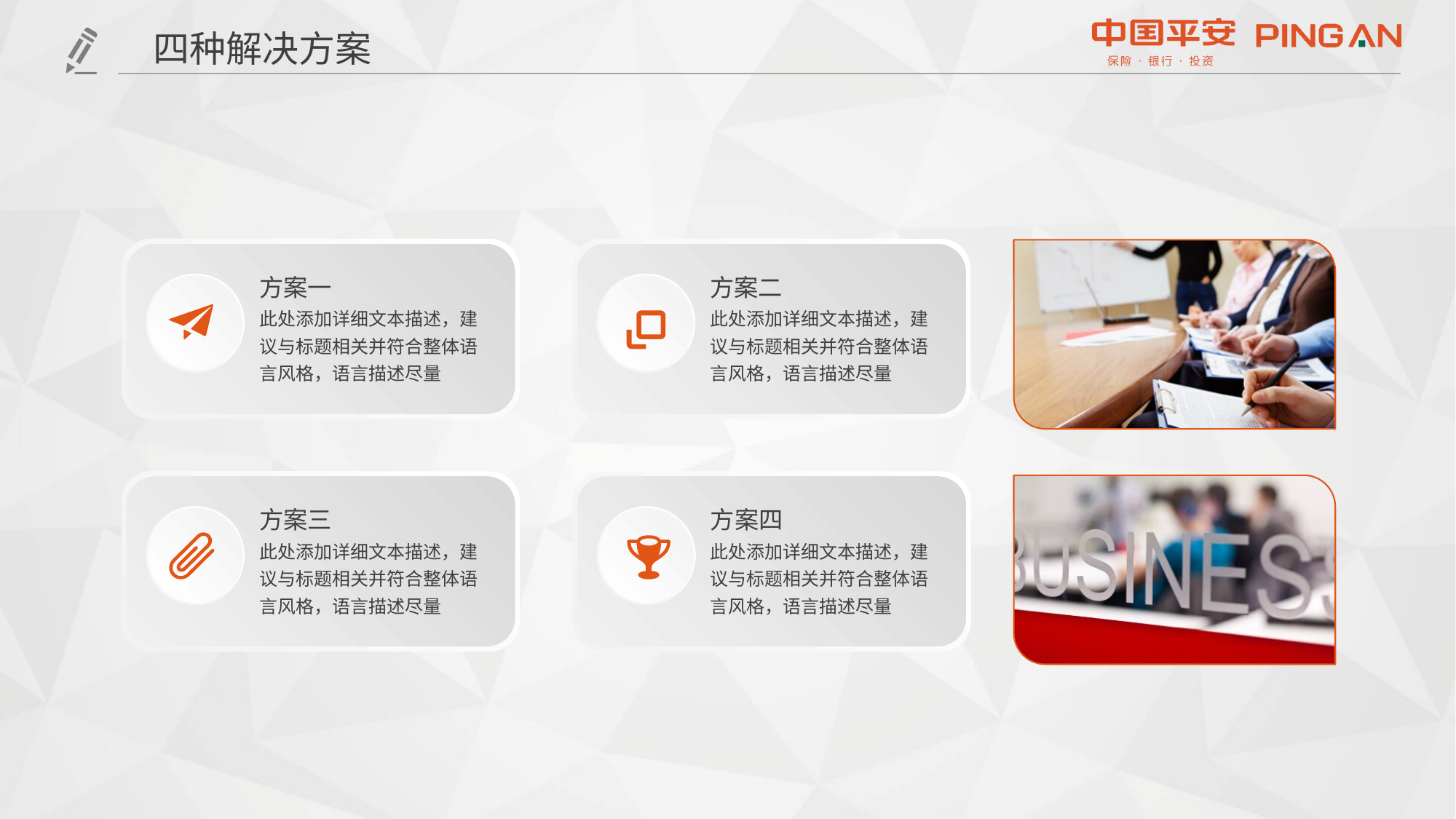

四种解决方案

方案一
此处添加详细文本描述，建议与标题相关并符合整体语言风格，语言描述尽量
方案二
此处添加详细文本描述，建议与标题相关并符合整体语言风格，语言描述尽量

方案三
此处添加详细文本描述，建议与标题相关并符合整体语言风格，语言描述尽量
方案四
此处添加详细文本描述，建议与标题相关并符合整体语言风格，语言描述尽量